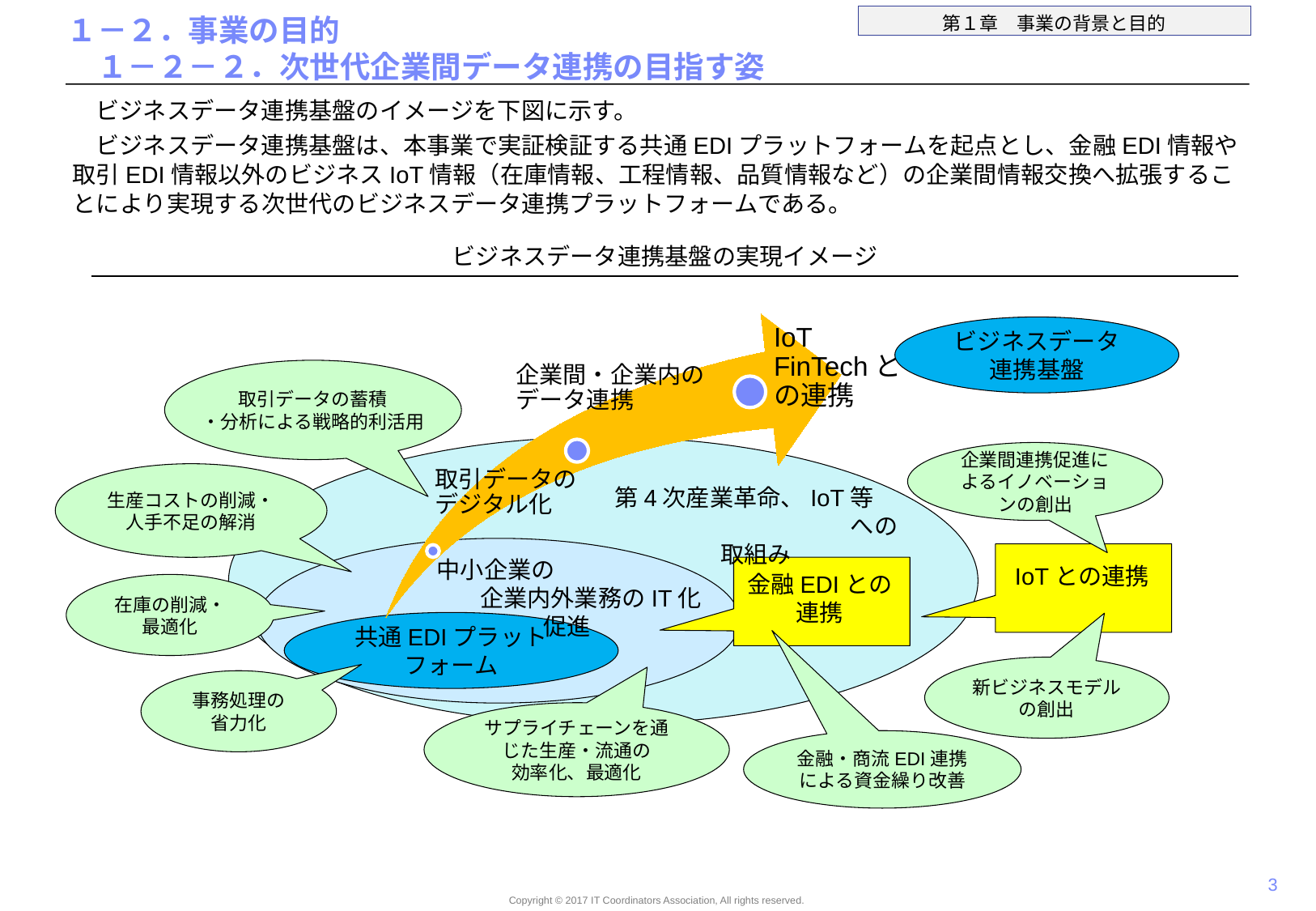

# １－２．事業の目的 　１－２－２．次世代企業間データ連携の目指す姿
ビジネスデータ連携基盤のイメージを下図に示す。
ビジネスデータ連携基盤は、本事業で実証検証する共通EDIプラットフォームを起点とし、金融EDI情報や取引EDI情報以外のビジネスIoT情報（在庫情報、工程情報、品質情報など）の企業間情報交換へ拡張することにより実現する次世代のビジネスデータ連携プラットフォームである。
ビジネスデータ連携基盤の実現イメージ
取引データのデジタル化
企業間・企業内のデータ連携
IoT
FinTechとの連携
ビジネスデータ連携基盤
取引データの蓄積
・分析による戦略的利活用

企業間連携促進によるイノベーションの創出
生産コストの削減・人手不足の解消
第4次産業革命、IoT等　　　　　　　　　　　への取組み

中小企業の　　　　　　　　企業内外業務のIT化促進
IoTとの連携

金融EDIとの連携
在庫の削減・最適化
共通EDIプラットフォーム
新ビジネスモデルの創出
事務処理の
省力化
サプライチェーンを通じた生産・流通の
効率化、最適化
金融・商流EDI連携による資金繰り改善
3